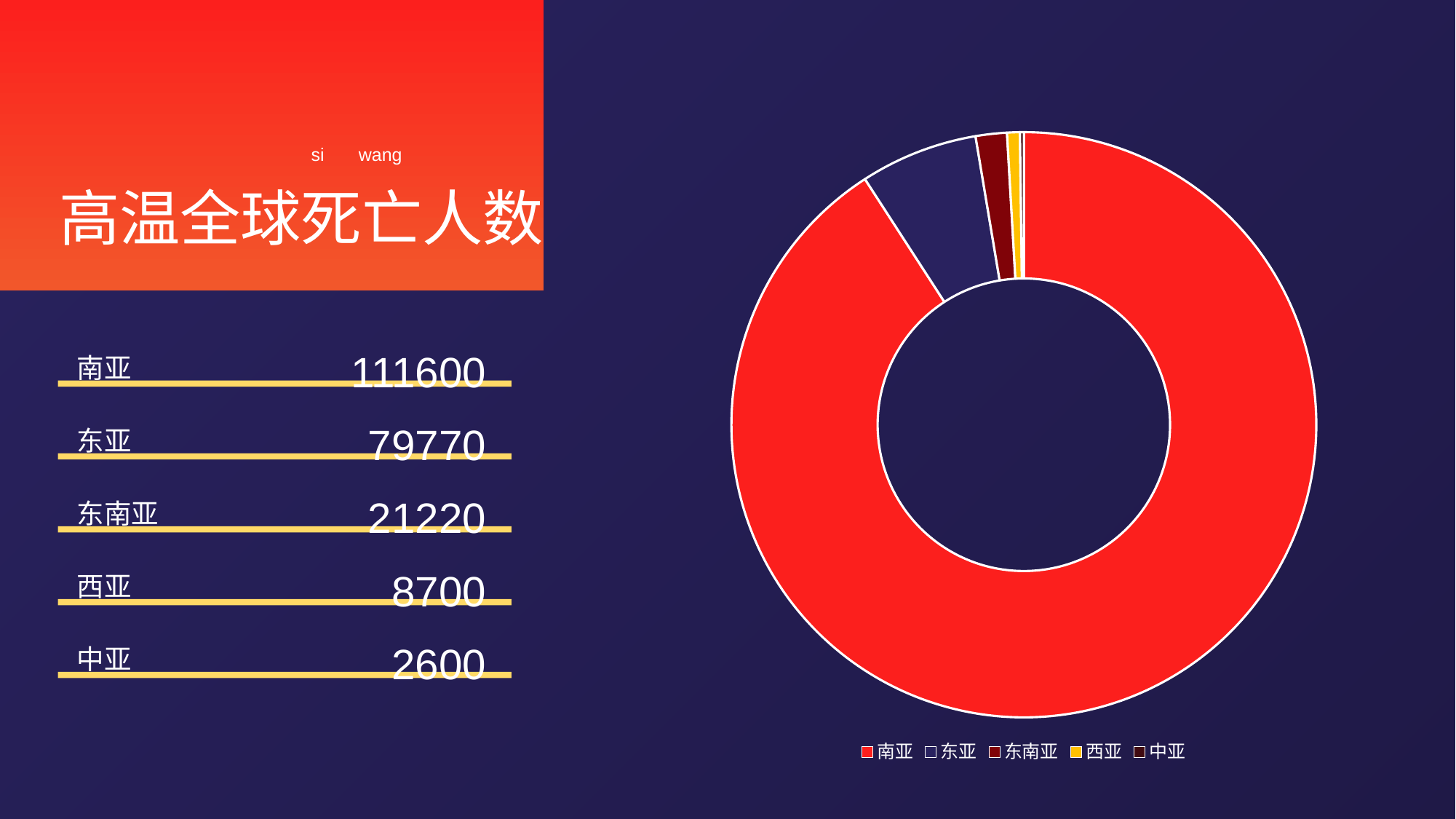

### Chart

| Category | 列1 |
|---|---|
| 南亚 | 1116000.0 |
| 东亚 | 79770.0 |
| 东南亚 | 21200.0 |
| 西亚 | 8700.0 |
| 中亚 | 2600.0 |
si
wang
高温全球死亡人数
111600
南亚
79770

东亚
21220

东南亚
8700

西亚
2600

中亚